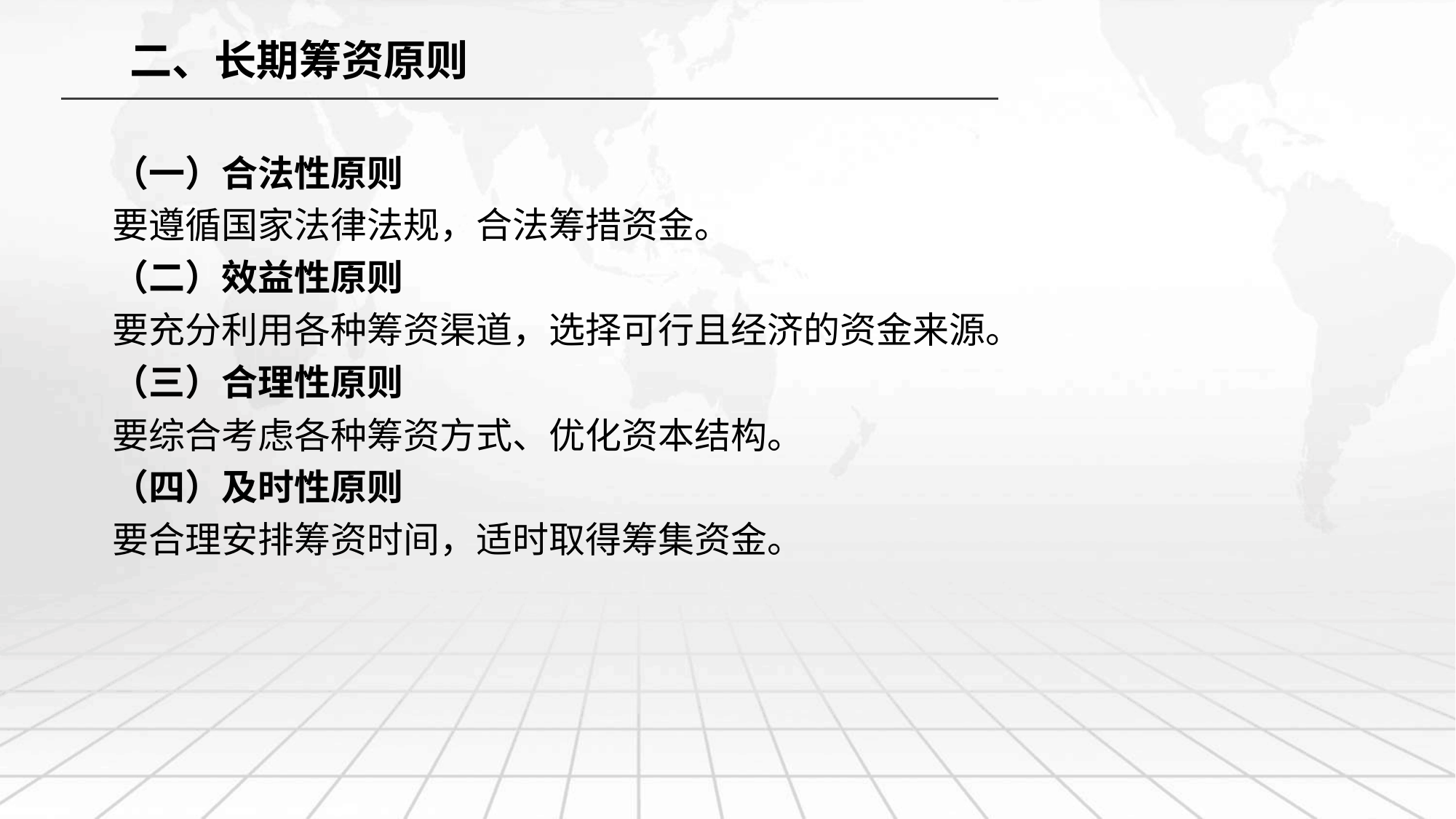

二、长期筹资原则
（一）合法性原则
要遵循国家法律法规，合法筹措资金。
（二）效益性原则
要充分利用各种筹资渠道，选择可行且经济的资金来源。
（三）合理性原则
要综合考虑各种筹资方式、优化资本结构。
（四）及时性原则
要合理安排筹资时间，适时取得筹集资金。